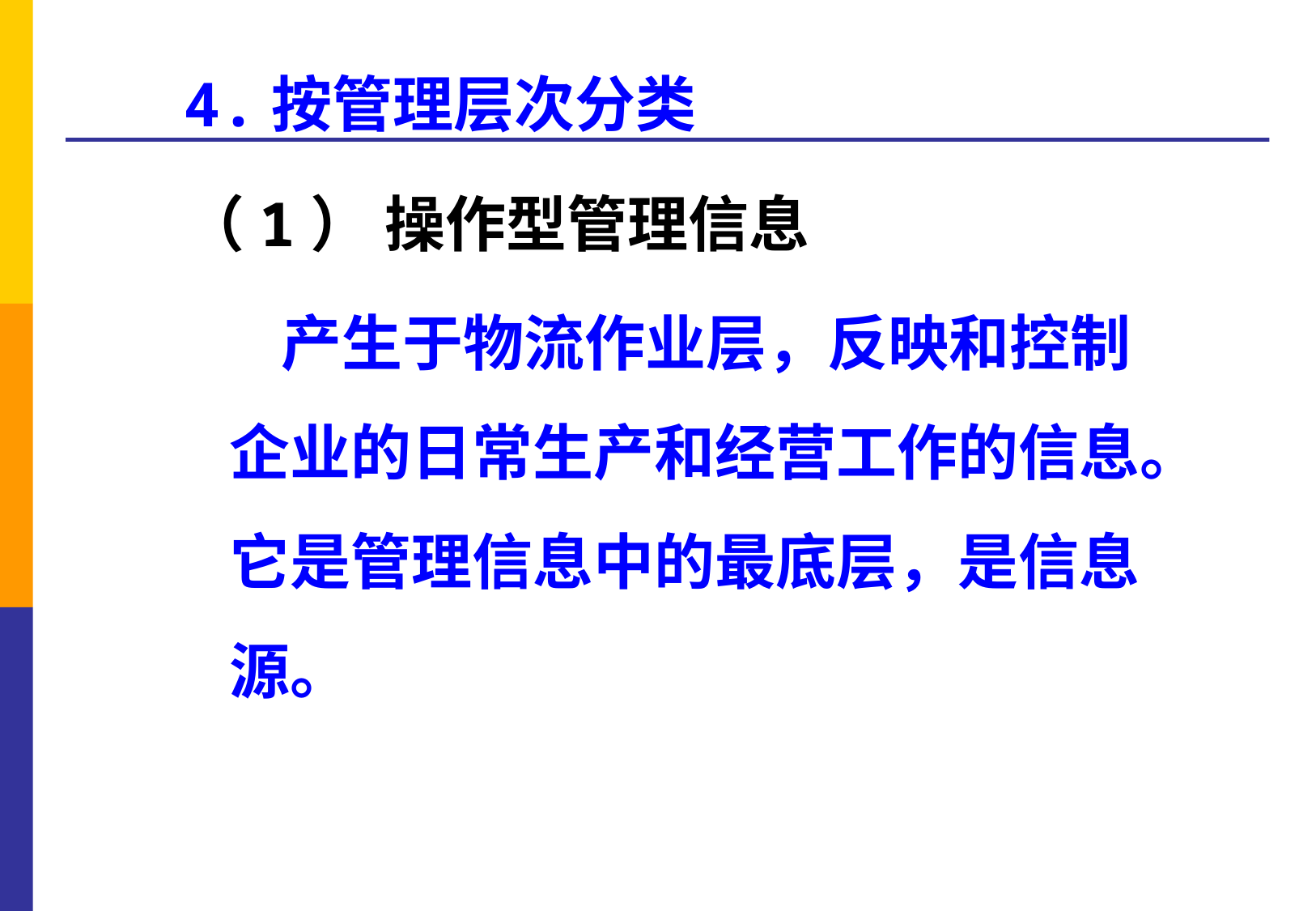

4.按管理层次分类
（1） 操作型管理信息
      产生于物流作业层，反映和控制企业的日常生产和经营工作的信息。它是管理信息中的最底层，是信息源。